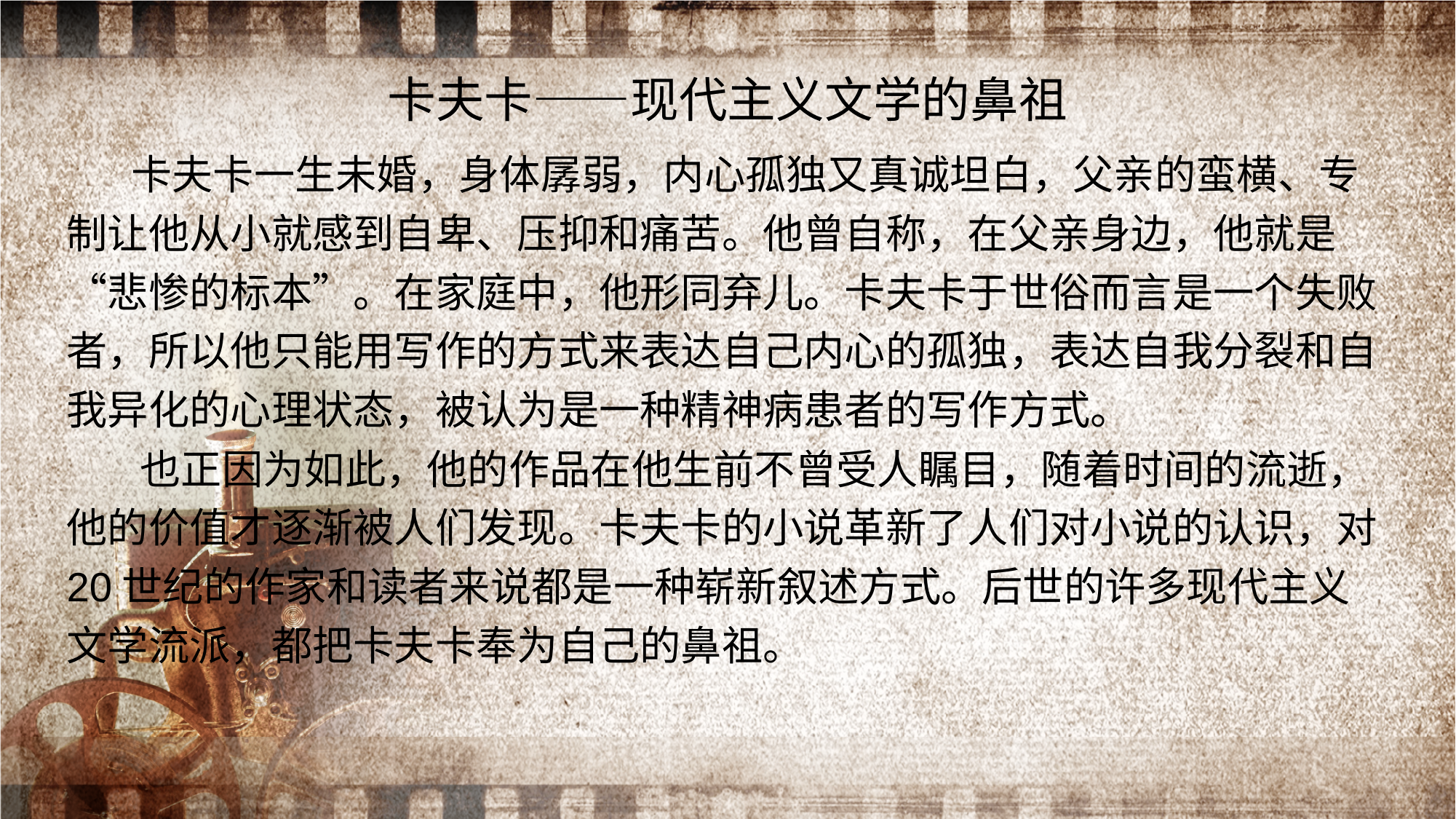

卡夫卡——现代主义文学的鼻祖
      卡夫卡一生未婚，身体孱弱，内心孤独又真诚坦白，父亲的蛮横、专制让他从小就感到自卑、压抑和痛苦。他曾自称，在父亲身边，他就是“悲惨的标本”。在家庭中，他形同弃儿。卡夫卡于世俗而言是一个失败者，所以他只能用写作的方式来表达自己内心的孤独，表达自我分裂和自我异化的心理状态，被认为是一种精神病患者的写作方式。
       也正因为如此，他的作品在他生前不曾受人瞩目，随着时间的流逝，他的价值才逐渐被人们发现。卡夫卡的小说革新了人们对小说的认识，对20世纪的作家和读者来说都是一种崭新叙述方式。后世的许多现代主义文学流派，都把卡夫卡奉为自己的鼻祖。